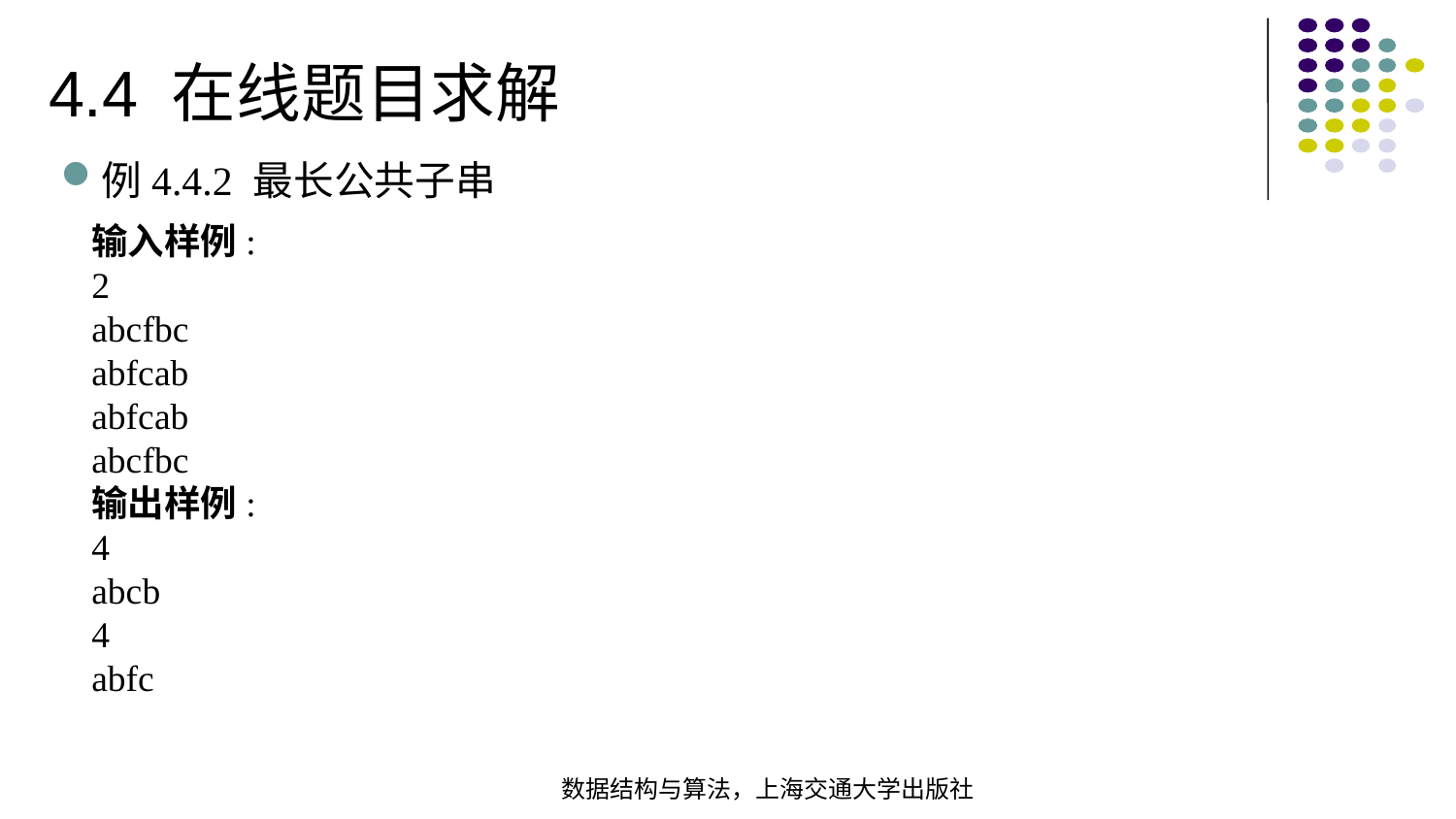

4.4 在线题目求解
例4.4.2 最长公共子串
输入样例:
2
abcfbc
abfcab
abfcab
abcfbc
输出样例:
4
abcb
4
abfc